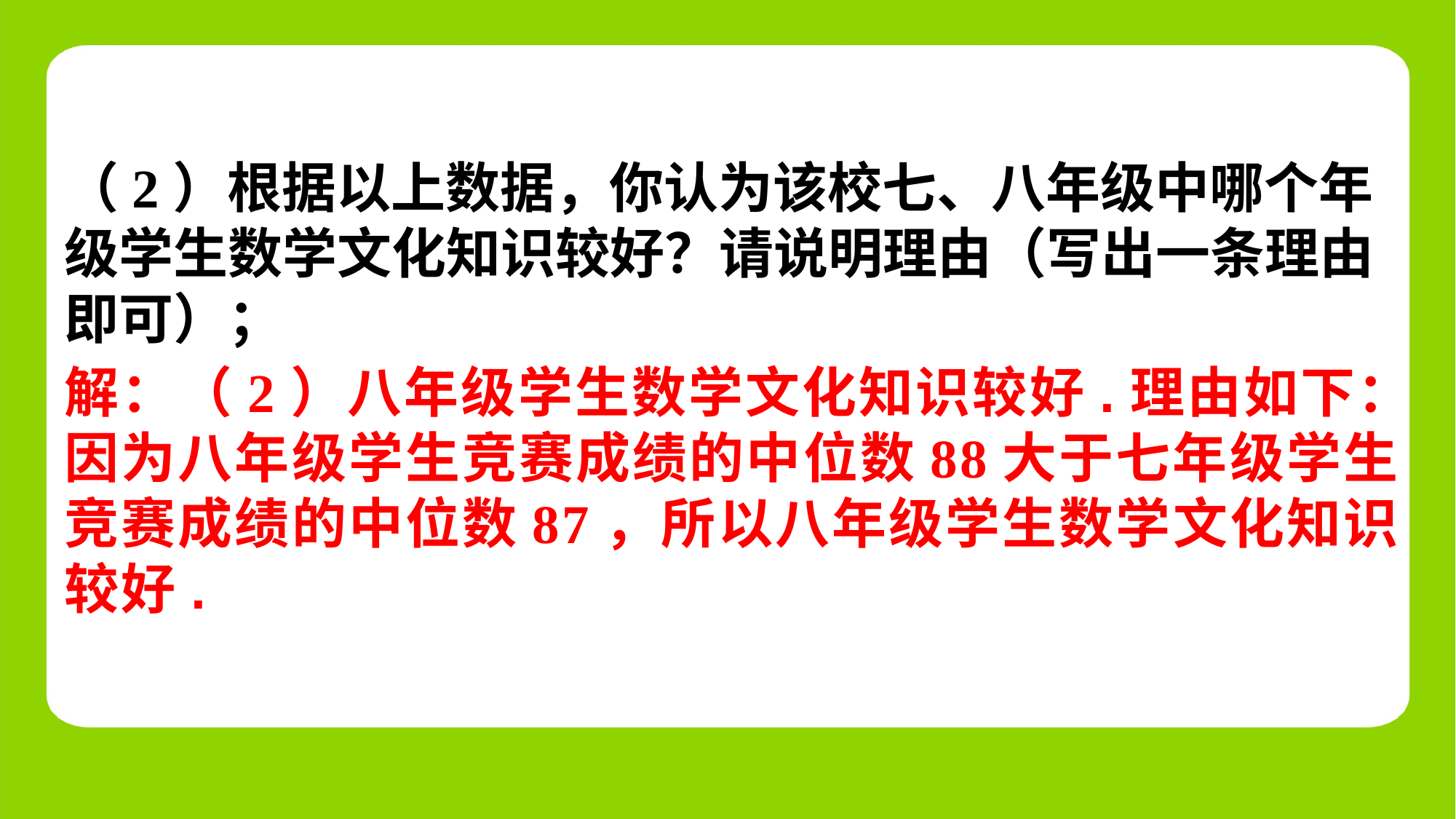

（2）根据以上数据，你认为该校七、八年级中哪个年
级学生数学文化知识较好？请说明理由（写出一条理由
即可）；
解：（2）八年级学生数学文化知识较好.理由如下：
因为八年级学生竞赛成绩的中位数88大于七年级学生
竞赛成绩的中位数87，所以八年级学生数学文化知识
较好.